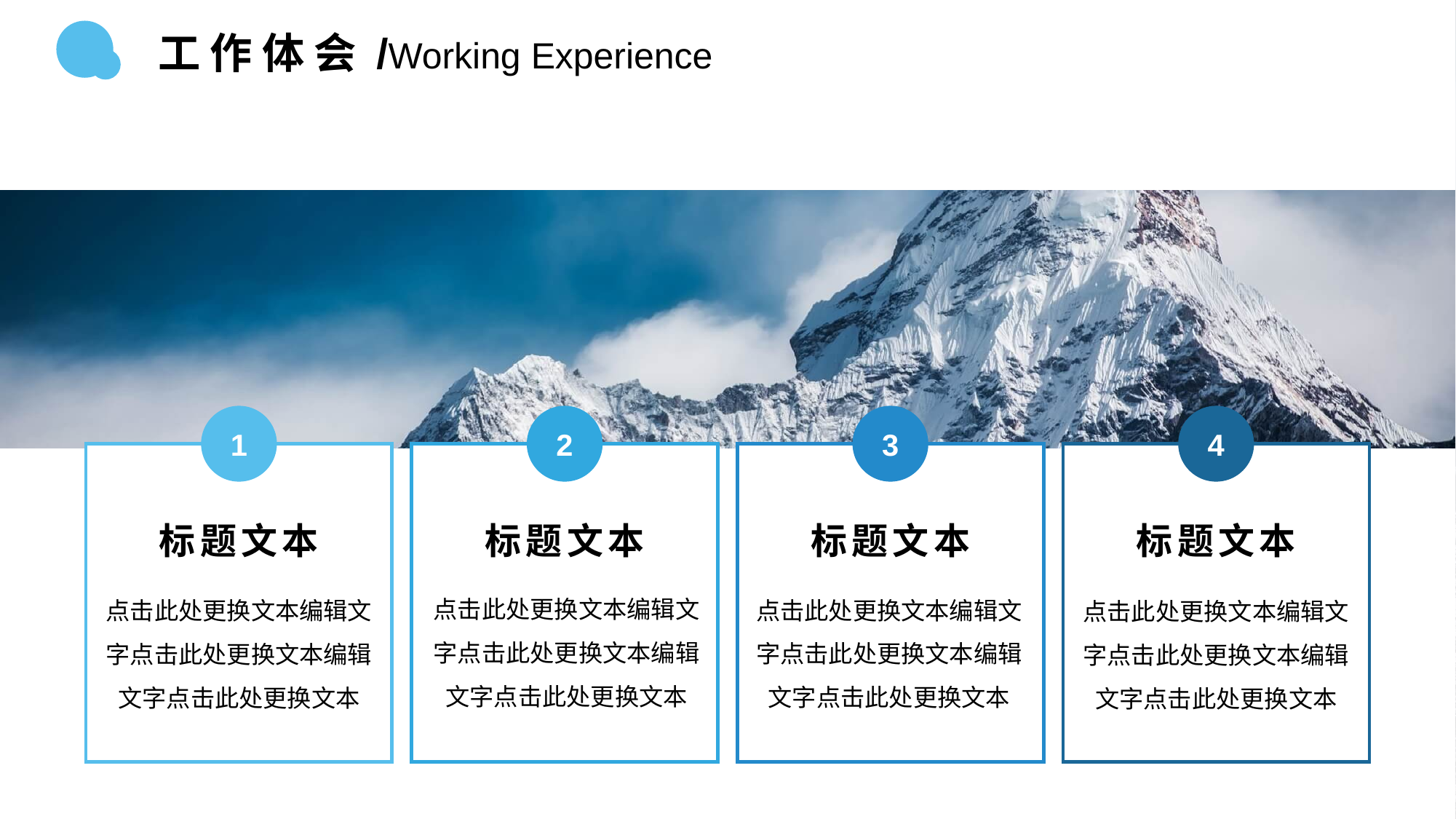

工 作 体 会 /Working Experience

1
2
3
4

标题文本
标题文本
标题文本
标题文本
点击此处更换文本编辑文字点击此处更换文本编辑文字点击此处更换文本
点击此处更换文本编辑文字点击此处更换文本编辑文字点击此处更换文本
点击此处更换文本编辑文字点击此处更换文本编辑文字点击此处更换文本
点击此处更换文本编辑文字点击此处更换文本编辑文字点击此处更换文本